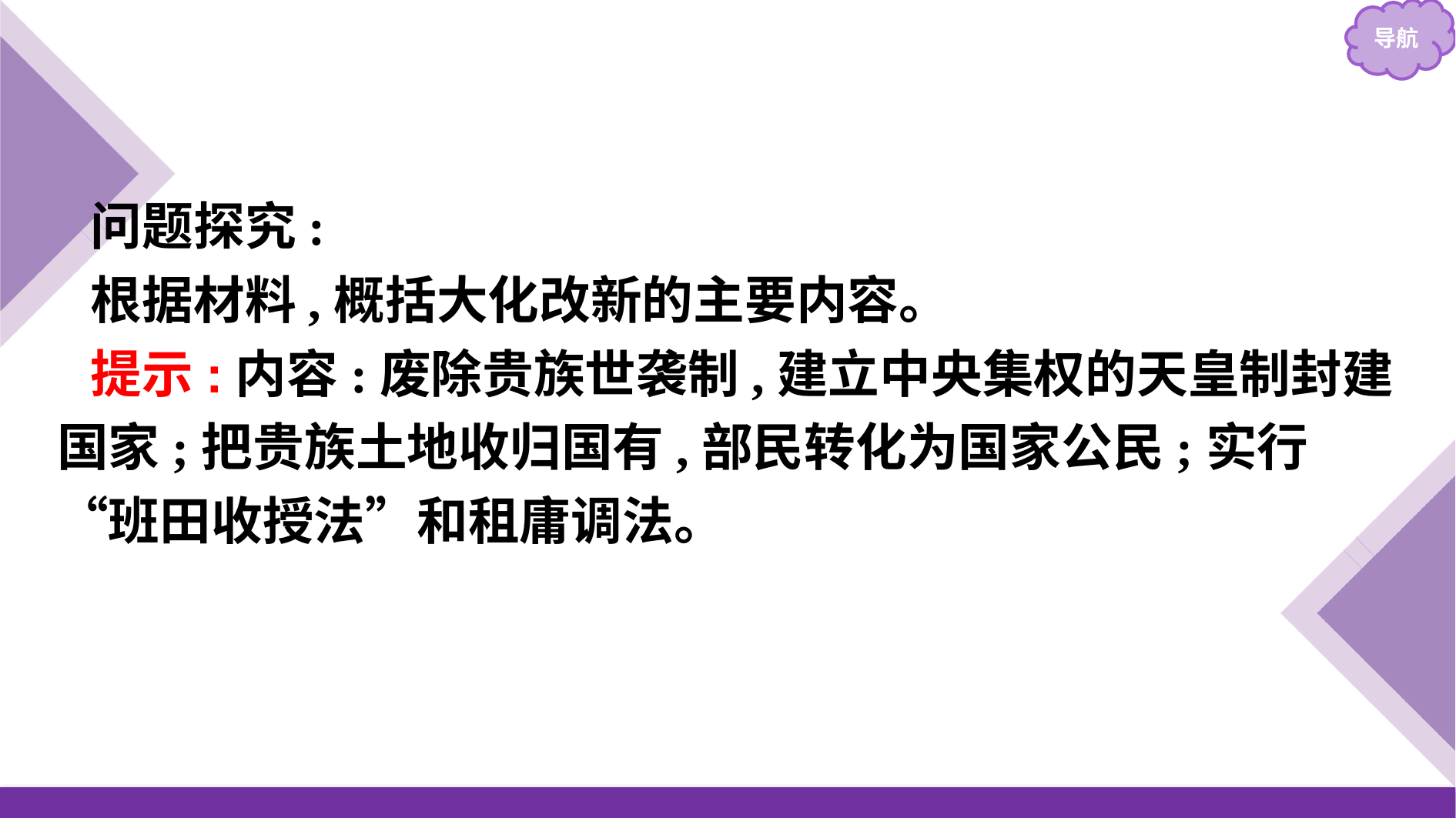

问题探究:
根据材料,概括大化改新的主要内容。
提示:内容:废除贵族世袭制,建立中央集权的天皇制封建国家;把贵族土地收归国有,部民转化为国家公民;实行“班田收授法”和租庸调法。